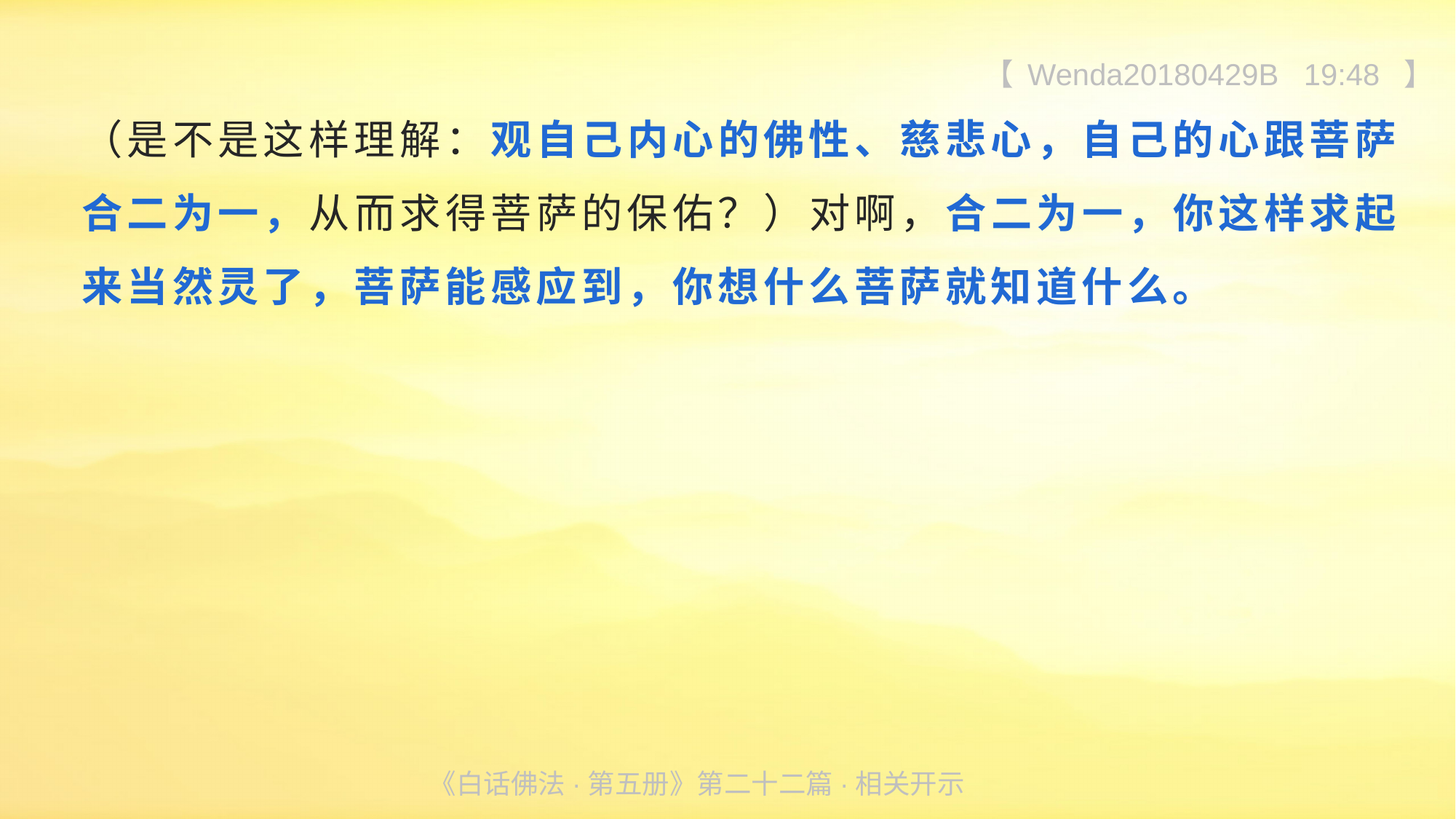

【 Wenda20180429B   19:48  】
（是不是这样理解：观自己内心的佛性、慈悲心，自己的心跟菩萨合二为一，从而求得菩萨的保佑？）对啊，合二为一，你这样求起来当然灵了，菩萨能感应到，你想什么菩萨就知道什么。

《白话佛法·第五册》第二十二篇·相关开示